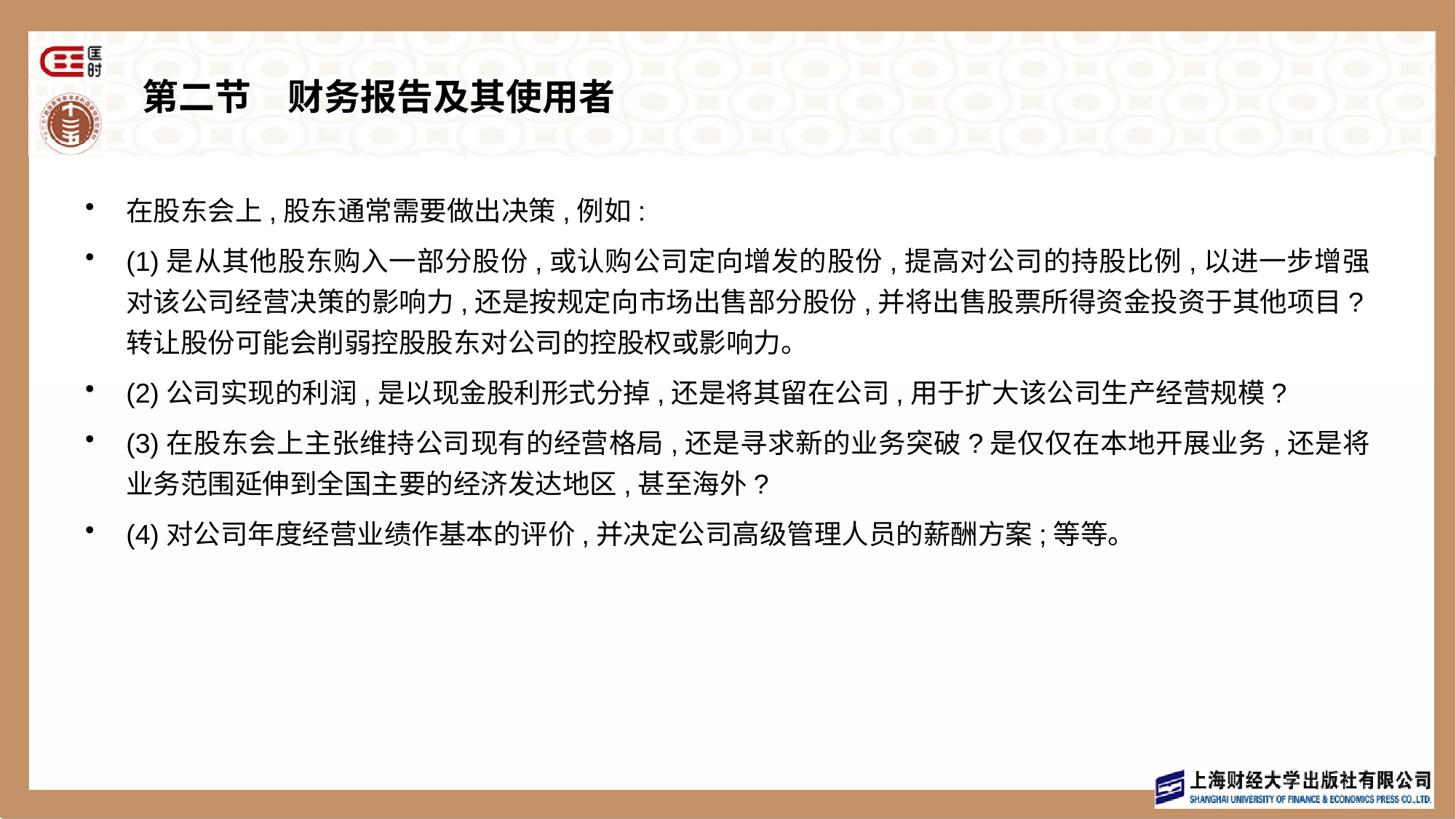

# 第二节　财务报告及其使用者
在股东会上,股东通常需要做出决策,例如:
(1)是从其他股东购入一部分股份,或认购公司定向增发的股份,提高对公司的持股比例,以进一步增强对该公司经营决策的影响力,还是按规定向市场出售部分股份,并将出售股票所得资金投资于其他项目?转让股份可能会削弱控股股东对公司的控股权或影响力。
(2)公司实现的利润,是以现金股利形式分掉,还是将其留在公司,用于扩大该公司生产经营规模?
(3)在股东会上主张维持公司现有的经营格局,还是寻求新的业务突破?是仅仅在本地开展业务,还是将业务范围延伸到全国主要的经济发达地区,甚至海外?
(4)对公司年度经营业绩作基本的评价,并决定公司高级管理人员的薪酬方案;等等。